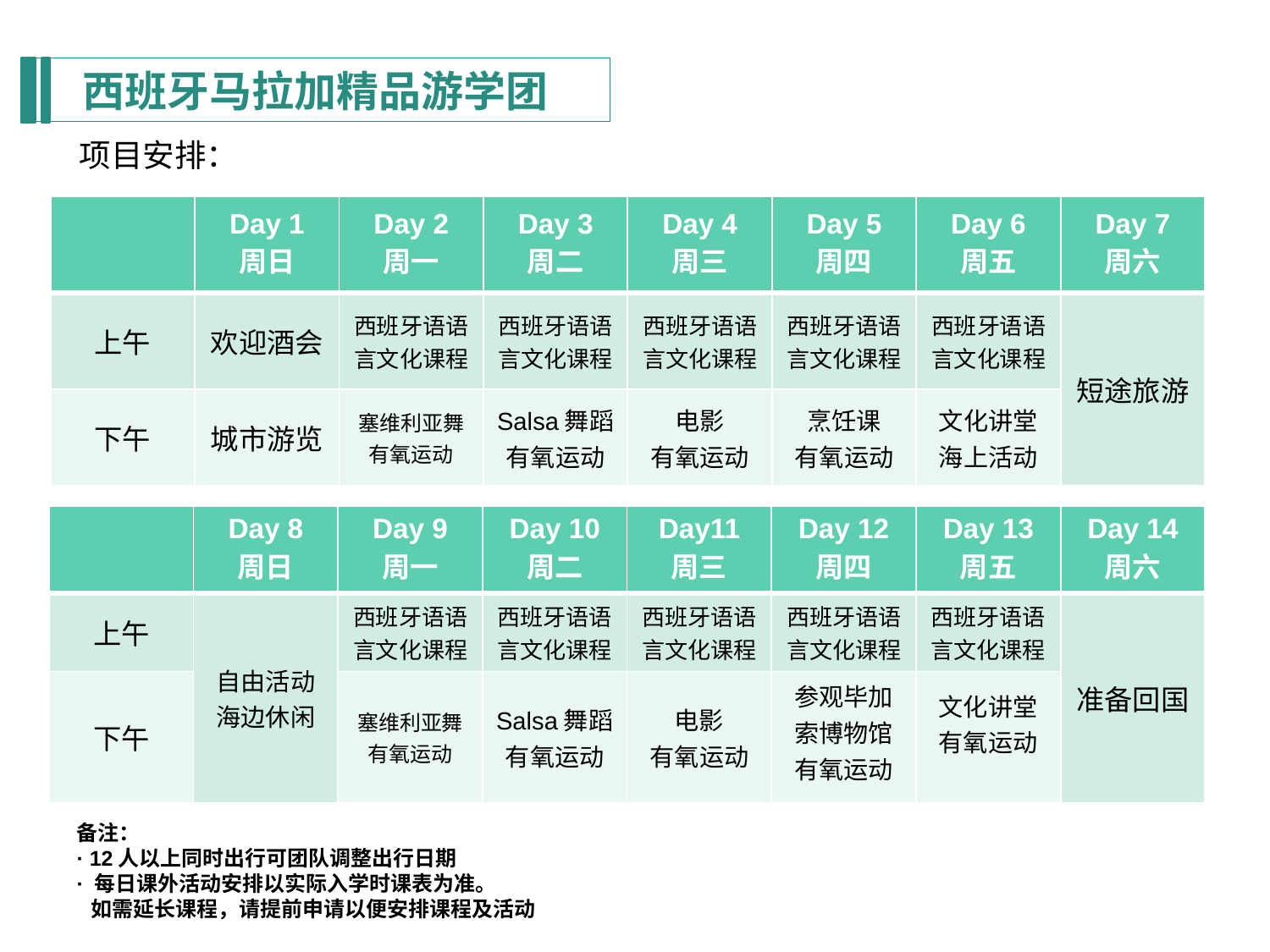

西班牙马拉加精品游学团

项目安排：
|  | Day 1 周日 | Day 2 周一 | Day 3 周二 | Day 4 周三 | Day 5 周四 | Day 6 周五 | Day 7 周六 |
| --- | --- | --- | --- | --- | --- | --- | --- |
| 上午 | 欢迎酒会 | 西班牙语语言文化课程 | 西班牙语语言文化课程 | 西班牙语语言文化课程 | 西班牙语语言文化课程 | 西班牙语语言文化课程 | 短途旅游 |
| 下午 | 城市游览 | 塞维利亚舞 有氧运动 | Salsa舞蹈 有氧运动 | 电影 有氧运动 | 烹饪课 有氧运动 | 文化讲堂 海上活动 |  |
|  | Day 8 周日 | Day 9 周一 | Day 10 周二 | Day11 周三 | Day 12 周四 | Day 13 周五 | Day 14 周六 |
| --- | --- | --- | --- | --- | --- | --- | --- |
| 上午 | 自由活动 海边休闲 | 西班牙语语言文化课程 | 西班牙语语言文化课程 | 西班牙语语言文化课程 | 西班牙语语言文化课程 | 西班牙语语言文化课程 | 准备回国 |
| 下午 |  | 塞维利亚舞 有氧运动 | Salsa舞蹈 有氧运动 | 电影 有氧运动 | 参观毕加索博物馆 有氧运动 | 文化讲堂 有氧运动 |  |
备注：
· 12人以上同时出行可团队调整出行日期
· 每日课外活动安排以实际入学时课表为准。
  如需延长课程，请提前申请以便安排课程及活动